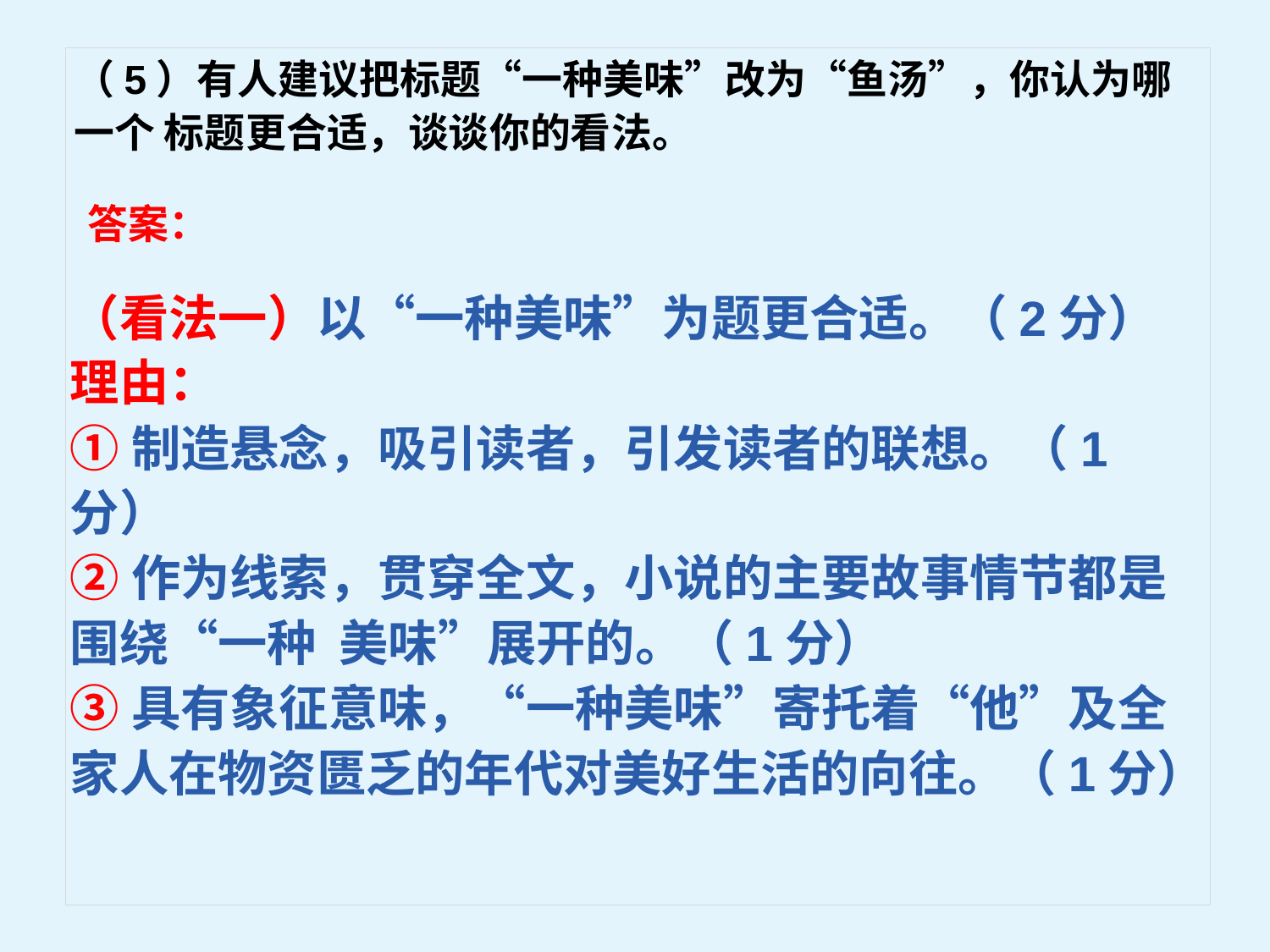

（5）有人建议把标题“一种美味”改为“鱼汤”，你认为哪一个 标题更合适，谈谈你的看法。
答案：
（看法一）以“一种美味”为题更合适。（2分）
理由：
①制造悬念，吸引读者，引发读者的联想。（1分）
②作为线索，贯穿全文，小说的主要故事情节都是围绕“一种  美味”展开的。（1分）
③具有象征意味，“一种美味”寄托着“他”及全家人在物资匮乏的年代对美好生活的向往。（1分）